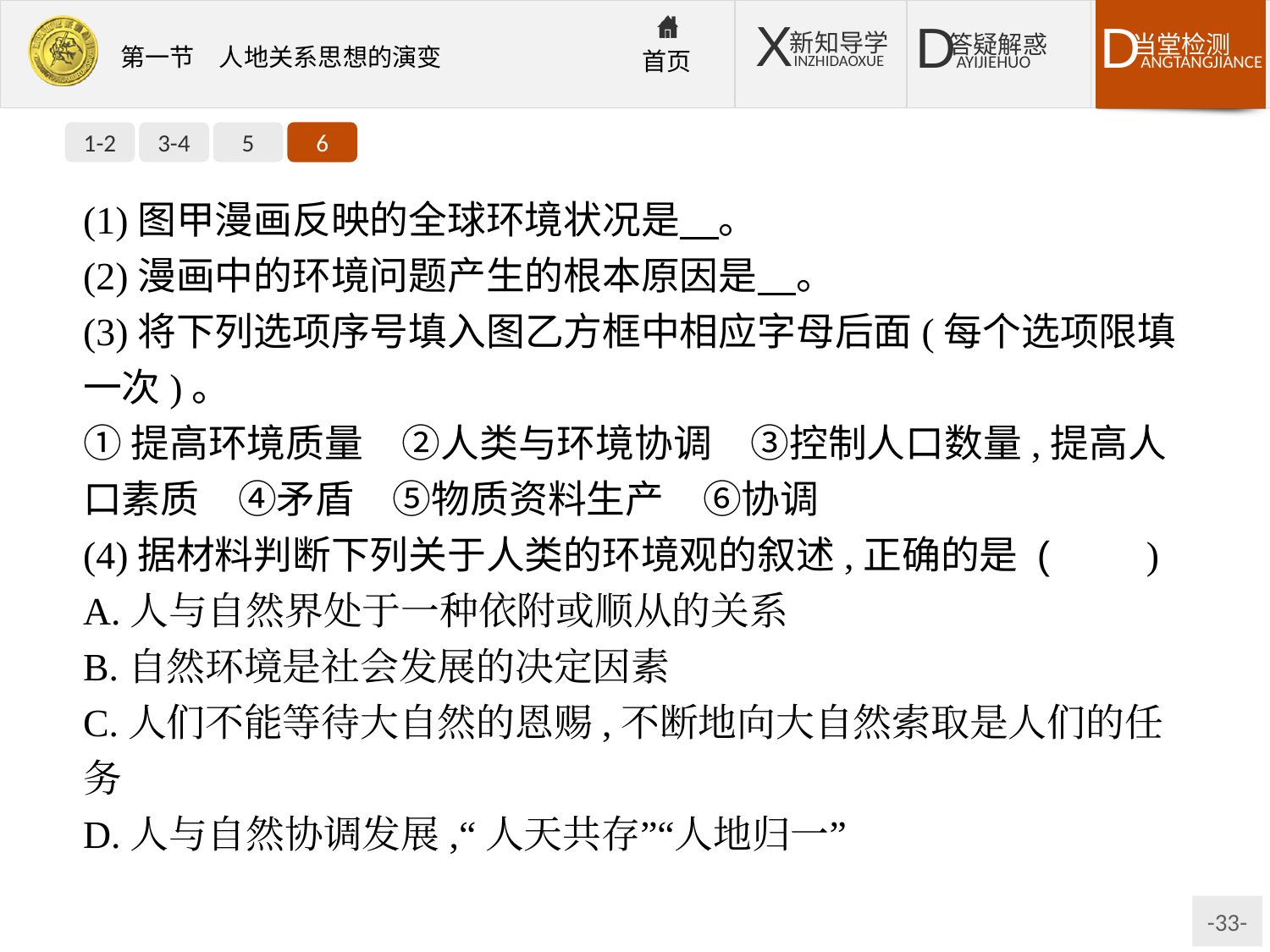

1-2
3-4
5
6
(1)图甲漫画反映的全球环境状况是　。
(2)漫画中的环境问题产生的根本原因是　。
(3)将下列选项序号填入图乙方框中相应字母后面(每个选项限填一次)。
①提高环境质量　②人类与环境协调　③控制人口数量,提高人口素质　④矛盾　⑤物质资料生产　⑥协调
(4)据材料判断下列关于人类的环境观的叙述,正确的是 (　　)
A.人与自然界处于一种依附或顺从的关系
B.自然环境是社会发展的决定因素
C.人们不能等待大自然的恩赐,不断地向大自然索取是人们的任务
D.人与自然协调发展,“人天共存”“人地归一”